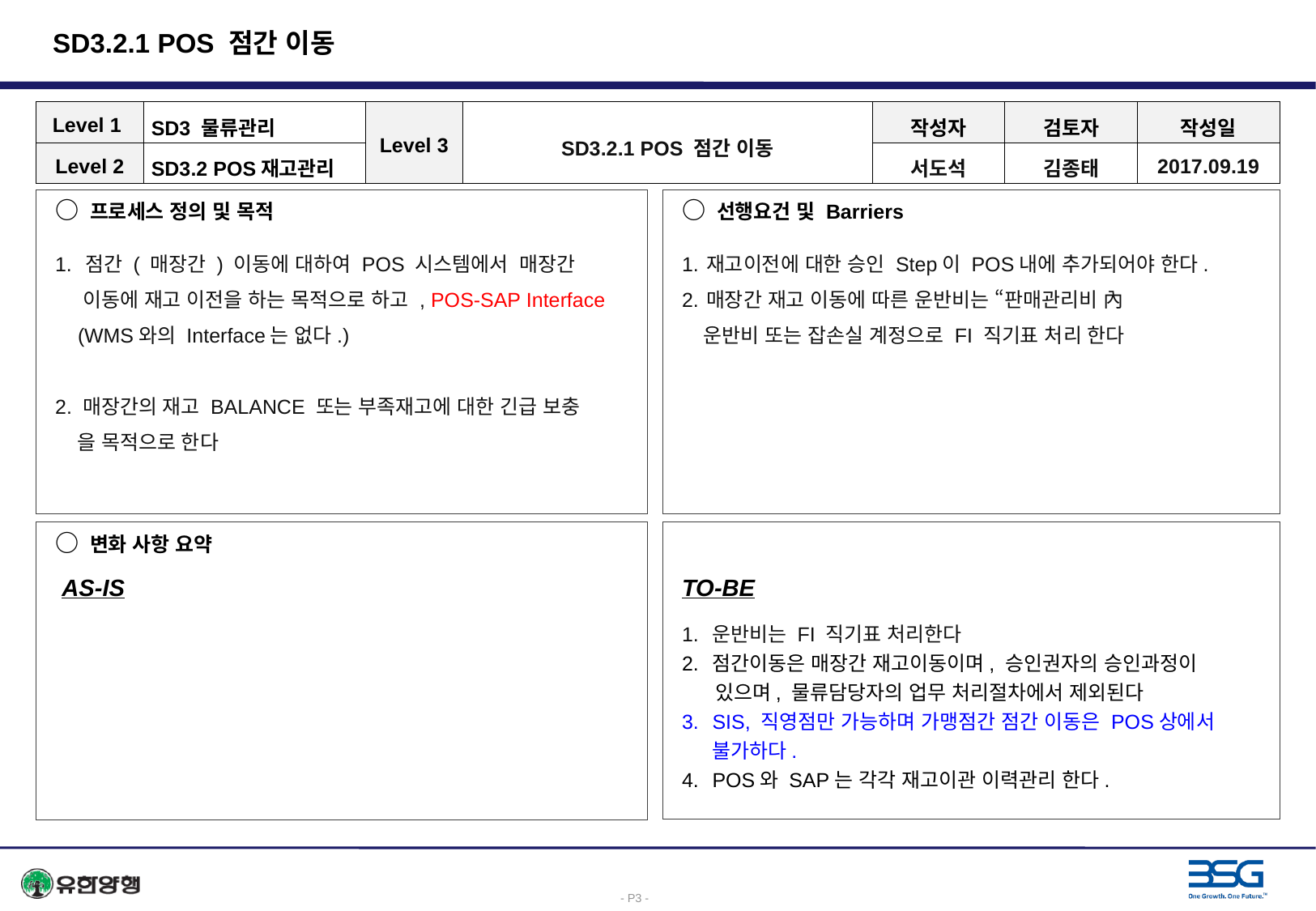

# SD3.2.1 POS 점간 이동
| Level 1 | SD3 물류관리 | Level 3 | SD3.2.1 POS 점간 이동 | 작성자 | 검토자 | 작성일 |
| --- | --- | --- | --- | --- | --- | --- |
| Level 2 | SD3.2 POS재고관리 |  |  | 서도석 | 김종태 | 2017.09.19 |
○ 프로세스 정의 및 목적

점간 ( 매장간 ) 이동에 대하여 POS 시스템에서  매장간
    이동에 재고 이전을 하는 목적으로 하고 , POS-SAP Interface
    (WMS와의 Interface는 없다.)

2. 매장간의 재고 BALANCE 또는 부족재고에 대한 긴급 보충
   을 목적으로 한다
○ 선행요건 및 Barriers

재고이전에 대한 승인 Step이 POS내에 추가되어야 한다.
매장간 재고 이동에 따른 운반비는 “판매관리비 內
   운반비 또는 잡손실 계정으로 FI 직기표 처리 한다
○ 변화 사항 요약

 AS-IS

TO-BE

운반비는 FI 직기표 처리한다
점간이동은 매장간 재고이동이며, 승인권자의 승인과정이
     있으며, 물류담당자의 업무 처리절차에서 제외된다
SIS, 직영점만 가능하며 가맹점간 점간 이동은 POS상에서 불가하다.
POS와 SAP는 각각 재고이관 이력관리 한다.